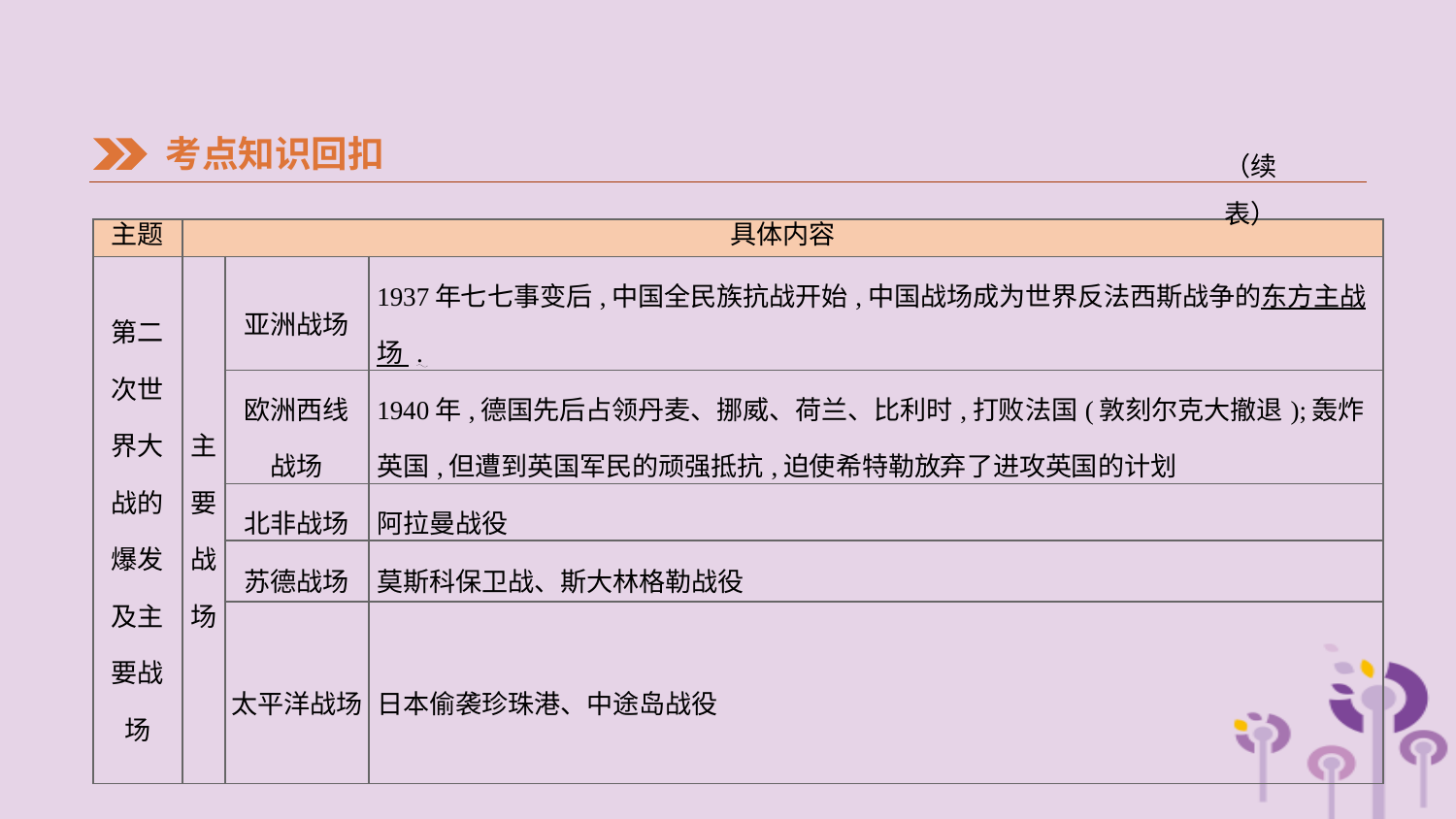

考点知识回扣

（续表）
| 主题 | 具体内容 |  |  |
| --- | --- | --- | --- |
| 第二 次世 界大 战的 爆发 及主 要战 场 | 主 要 战 场 | 亚洲战场 | 1937年七七事变后,中国全民族抗战开始,中国战场成为世界反法西斯战争的东方主战场 . |
|  |  | 欧洲西线 战场 | 1940年,德国先后占领丹麦、挪威、荷兰、比利时,打败法国(敦刻尔克大撤退);轰炸英国,但遭到英国军民的顽强抵抗,迫使希特勒放弃了进攻英国的计划 |
|  |  | 北非战场 | 阿拉曼战役 |
|  |  | 苏德战场 | 莫斯科保卫战、斯大林格勒战役 |
|  |  | 太平洋战场 | 日本偷袭珍珠港、中途岛战役 |